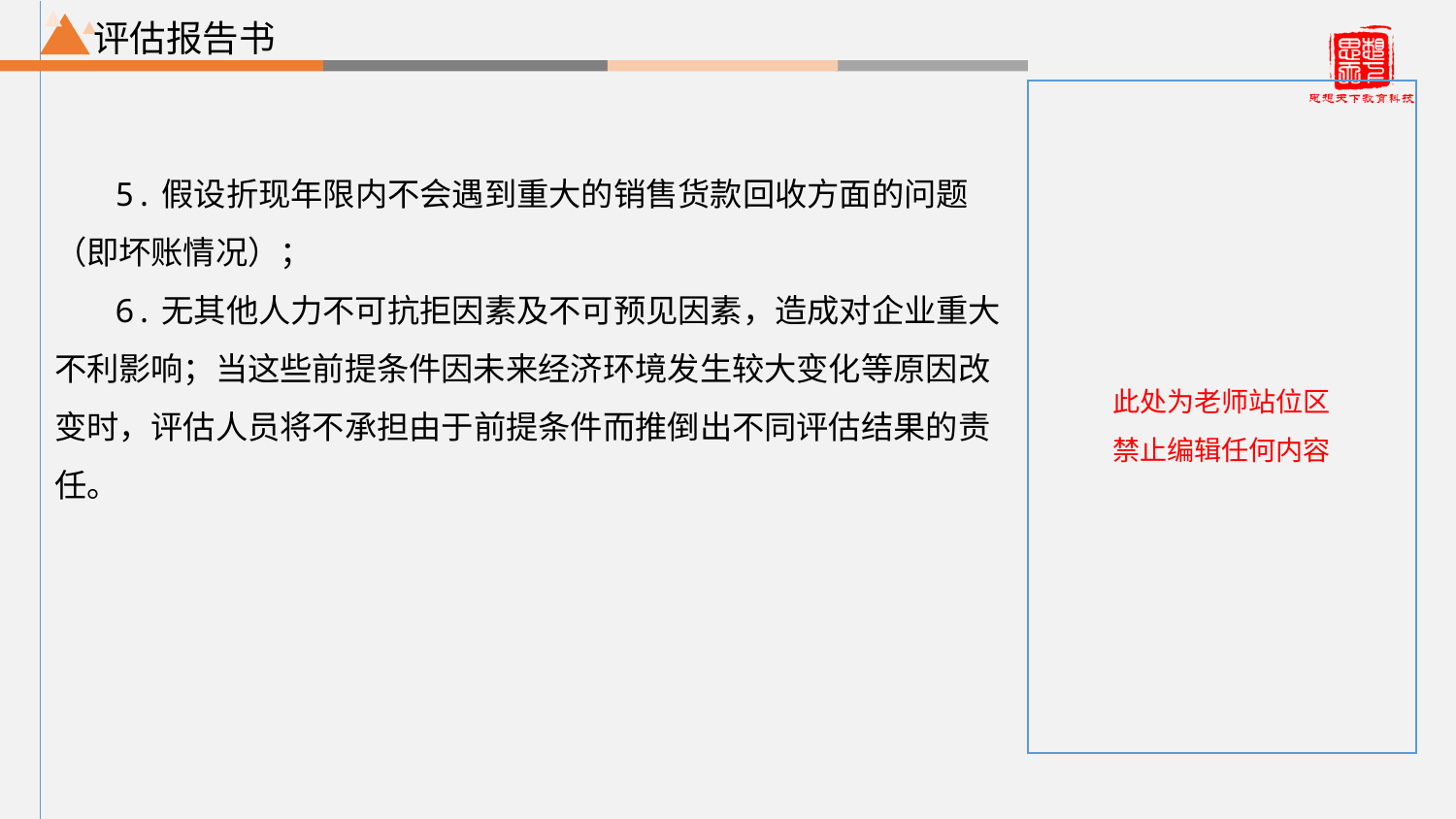

评估报告书
5.假设折现年限内不会遇到重大的销售货款回收方面的问题（即坏账情况）；
6.无其他人力不可抗拒因素及不可预见因素，造成对企业重大不利影响；当这些前提条件因未来经济环境发生较大变化等原因改变时，评估人员将不承担由于前提条件而推倒出不同评估结果的责任。

146